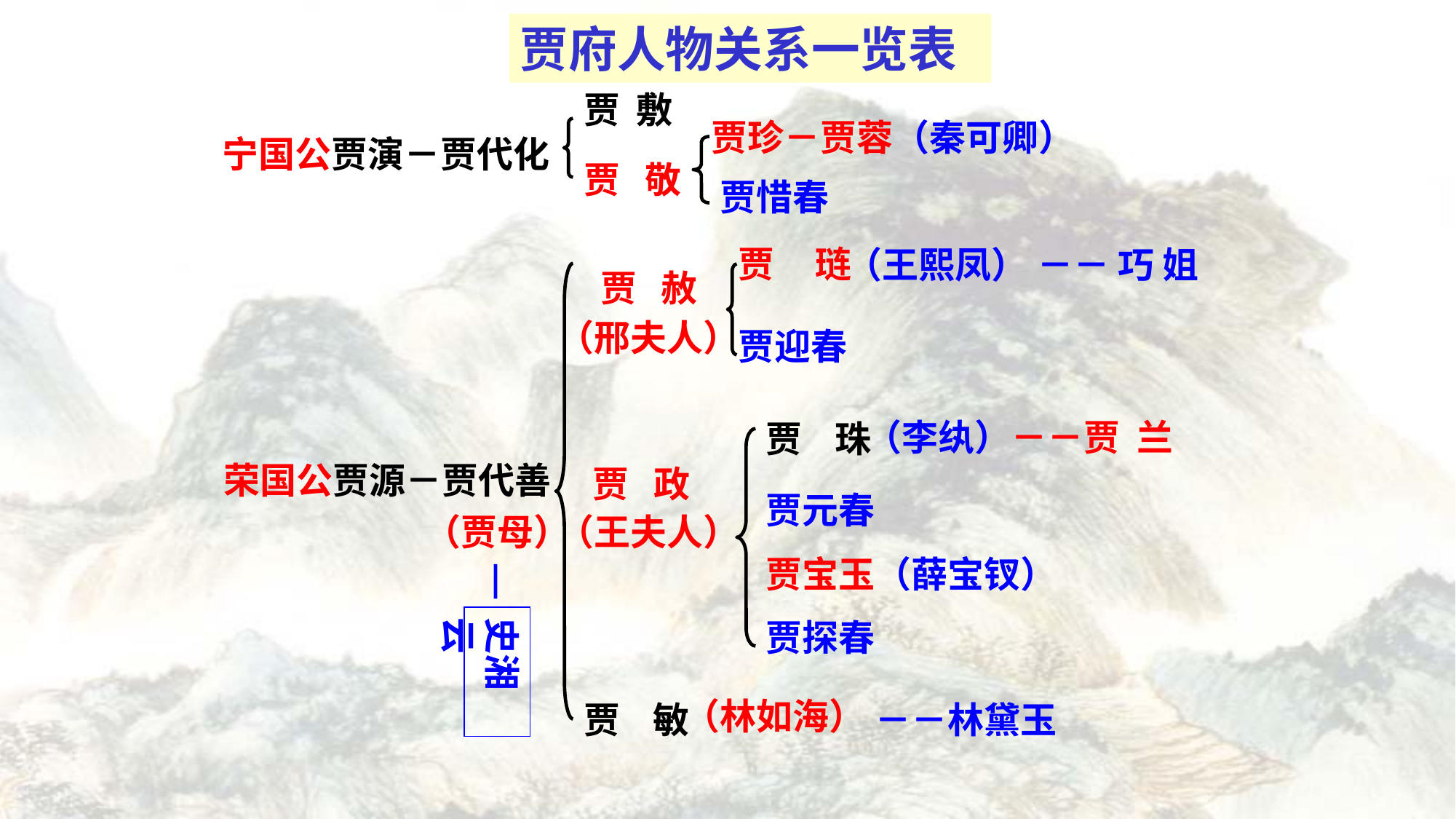

贾府人物关系一览表
贾  敷
贾珍－贾蓉
（秦可卿）

宁国公贾演－贾代化

贾   敬
贾惜春

贾     琏
（王熙凤）
－－ 巧 姐

 贾   赦

（邢夫人）
贾迎春

（李纨）
－－贾  兰
贾    珠

荣国公贾源－贾代善
贾   政
贾元春
（贾母）
（王夫人）
贾宝玉（薛宝钗）

史湘云
贾探春
（林如海）
贾    敏
－－林黛玉